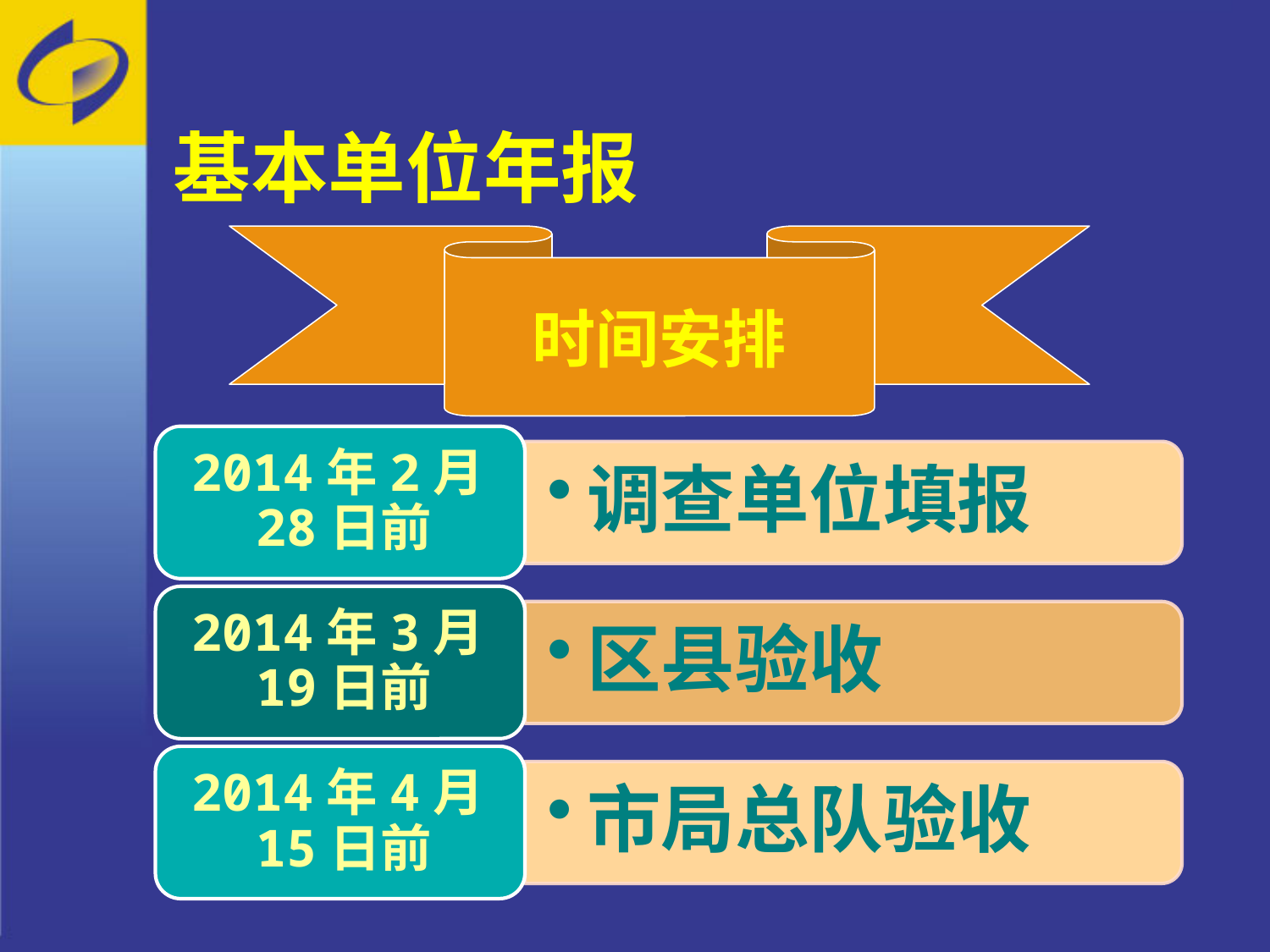

# 基本单位年报
时间安排
调查单位填报
2014年2月28日前
区县验收
2014年3月19日前
市局总队验收
2014年4月15日前